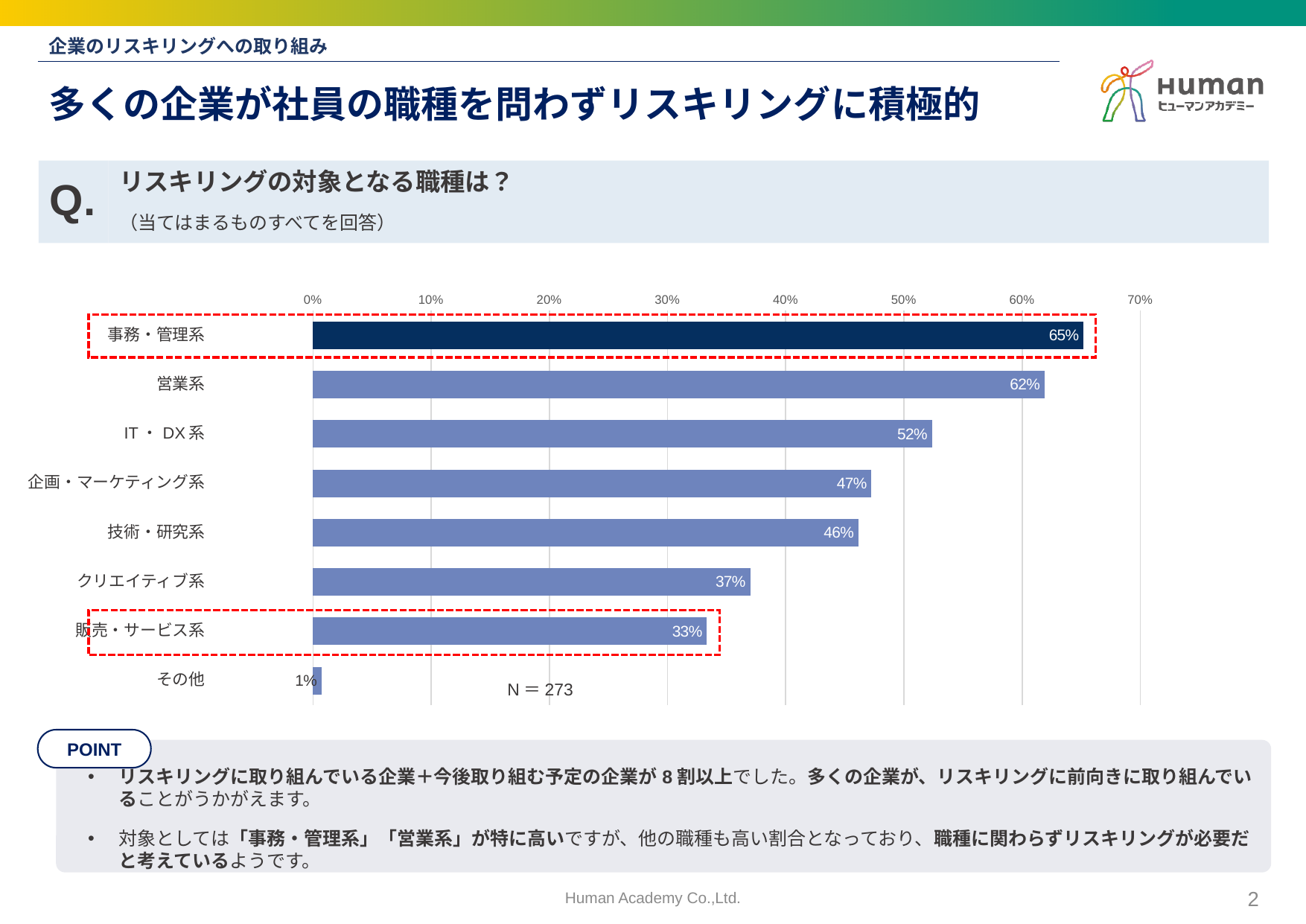

企業のリスキリングへの取り組み
# 多くの企業が社員の職種を問わずリスキリングに積極的
Q.
リスキリングの対象となる職種は？
（当てはまるものすべてを回答）

### Chart

| Category | 系列 1 |
|---|---|
| 事務・管理系 | 0.6520146520146519 |
| 営業系 | 0.619047619047619 |
| IT・DX系 | 0.5238095238095241 |
| 企画・マーケティング系 | 0.47252747252747196 |
| 技術・研究系 | 0.461538461538462 |
| クリエイティブ系 | 0.36996336996337 |
| 販売・サービス系 | 0.333333333333333 |
| その他 | 0.00732600732600733 |
| 事務・管理系 |
| --- |
| 営業系 |
| IT・DX系 |
| 企画・マーケティング系 |
| 技術・研究系 |
| クリエイティブ系 |
| 販売・サービス系 |
| その他 |

N＝273
リスキリングに取り組んでいる企業＋今後取り組む予定の企業が8割以上でした。多くの企業が、リスキリングに前向きに取り組んでいることがうかがえます。
対象としては「事務・管理系」「営業系」が特に高いですが、他の職種も高い割合となっており、職種に関わらずリスキリングが必要だと考えているようです。
Human Academy Co.,Ltd.
2